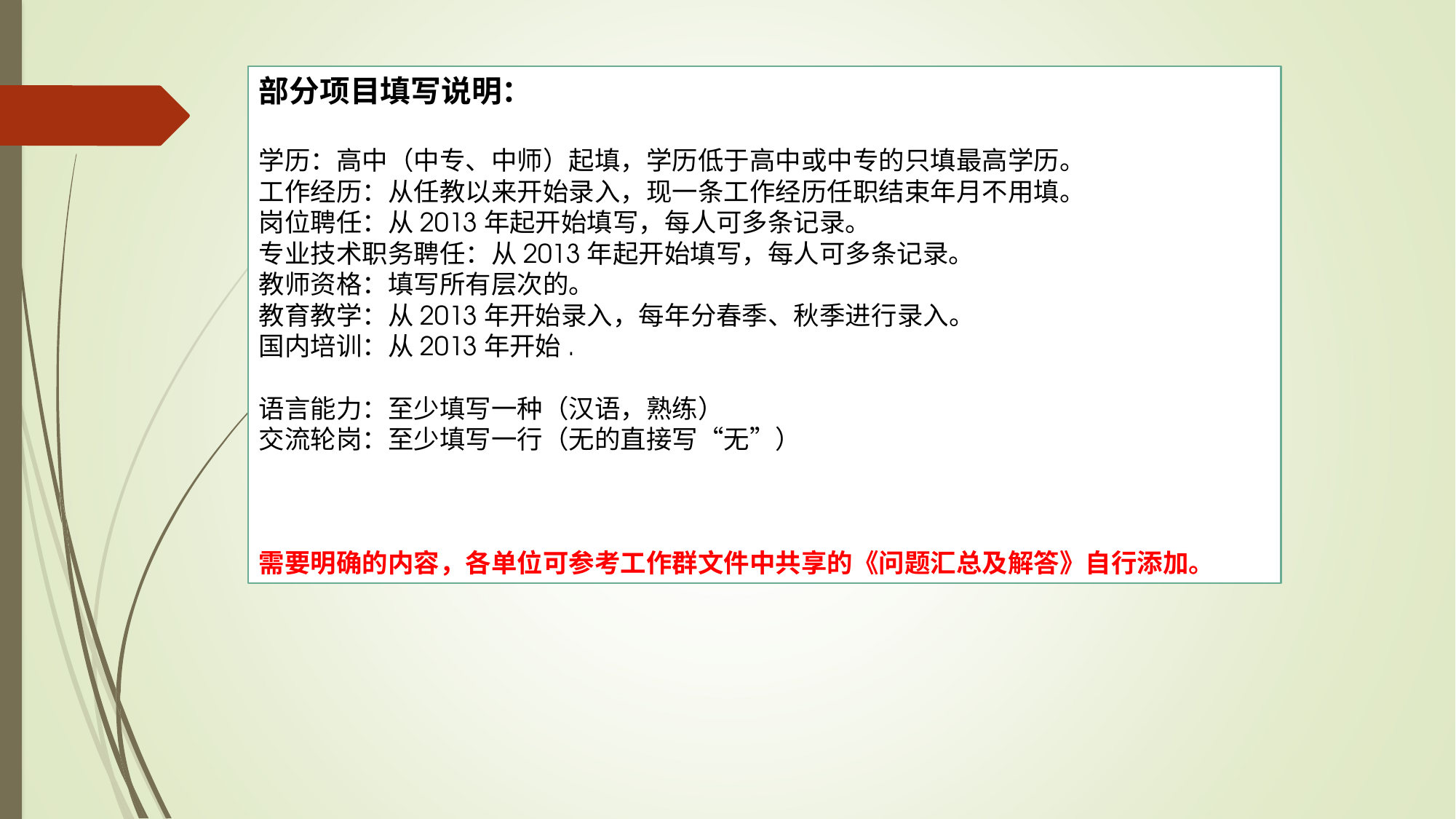

部分项目填写说明：
学历：高中（中专、中师）起填，学历低于高中或中专的只填最高学历。
工作经历：从任教以来开始录入，现一条工作经历任职结束年月不用填。
岗位聘任：从2013年起开始填写，每人可多条记录。
专业技术职务聘任：从2013年起开始填写，每人可多条记录。
教师资格：填写所有层次的。
教育教学：从2013年开始录入，每年分春季、秋季进行录入。
国内培训：从2013年开始.

语言能力：至少填写一种（汉语，熟练）
交流轮岗：至少填写一行（无的直接写“无”）

需要明确的内容，各单位可参考工作群文件中共享的《问题汇总及解答》自行添加。